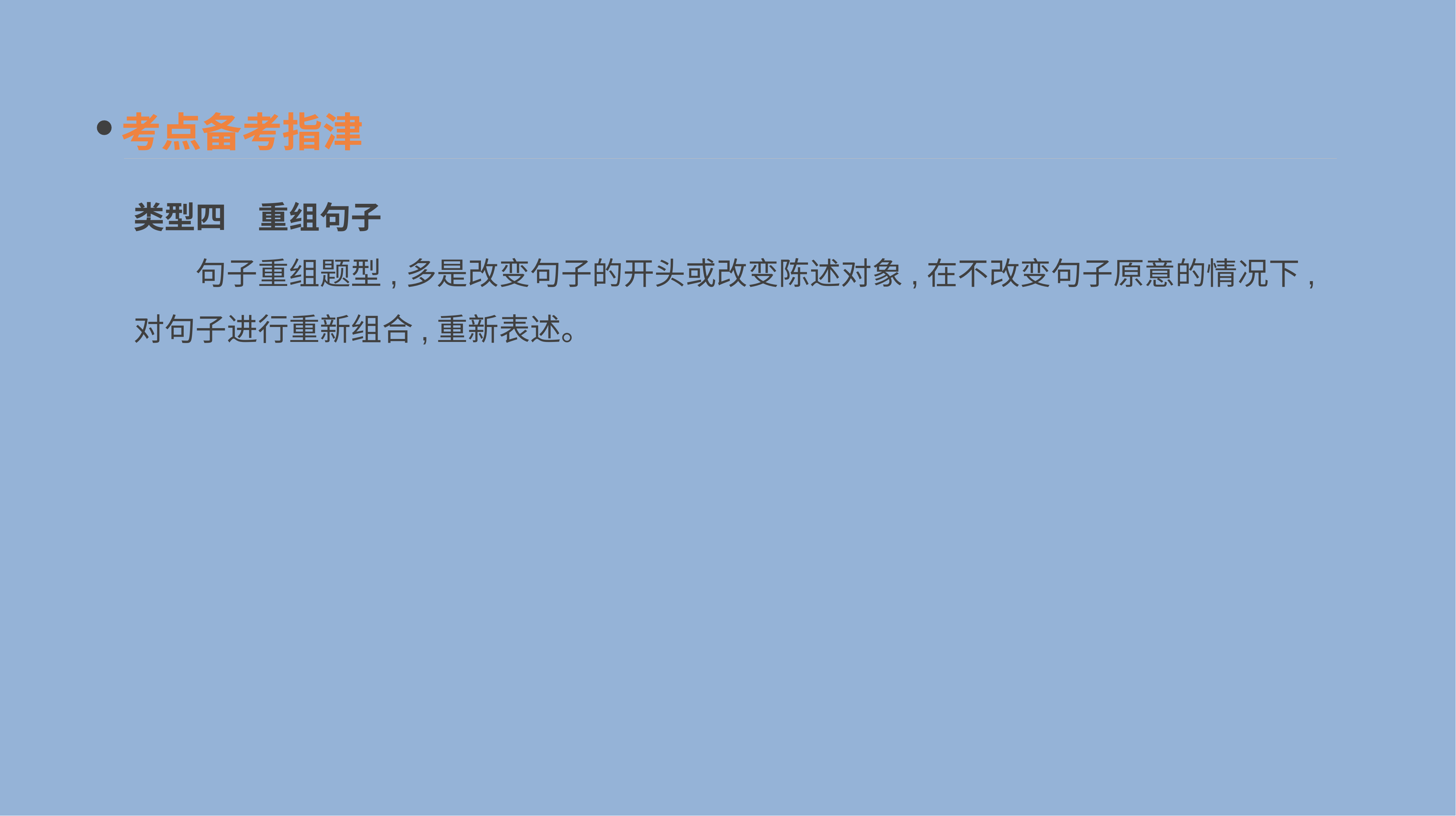

考点备考指津

类型四　重组句子
　　句子重组题型,多是改变句子的开头或改变陈述对象,在不改变句子原意的情况下,对句子进行重新组合,重新表述。